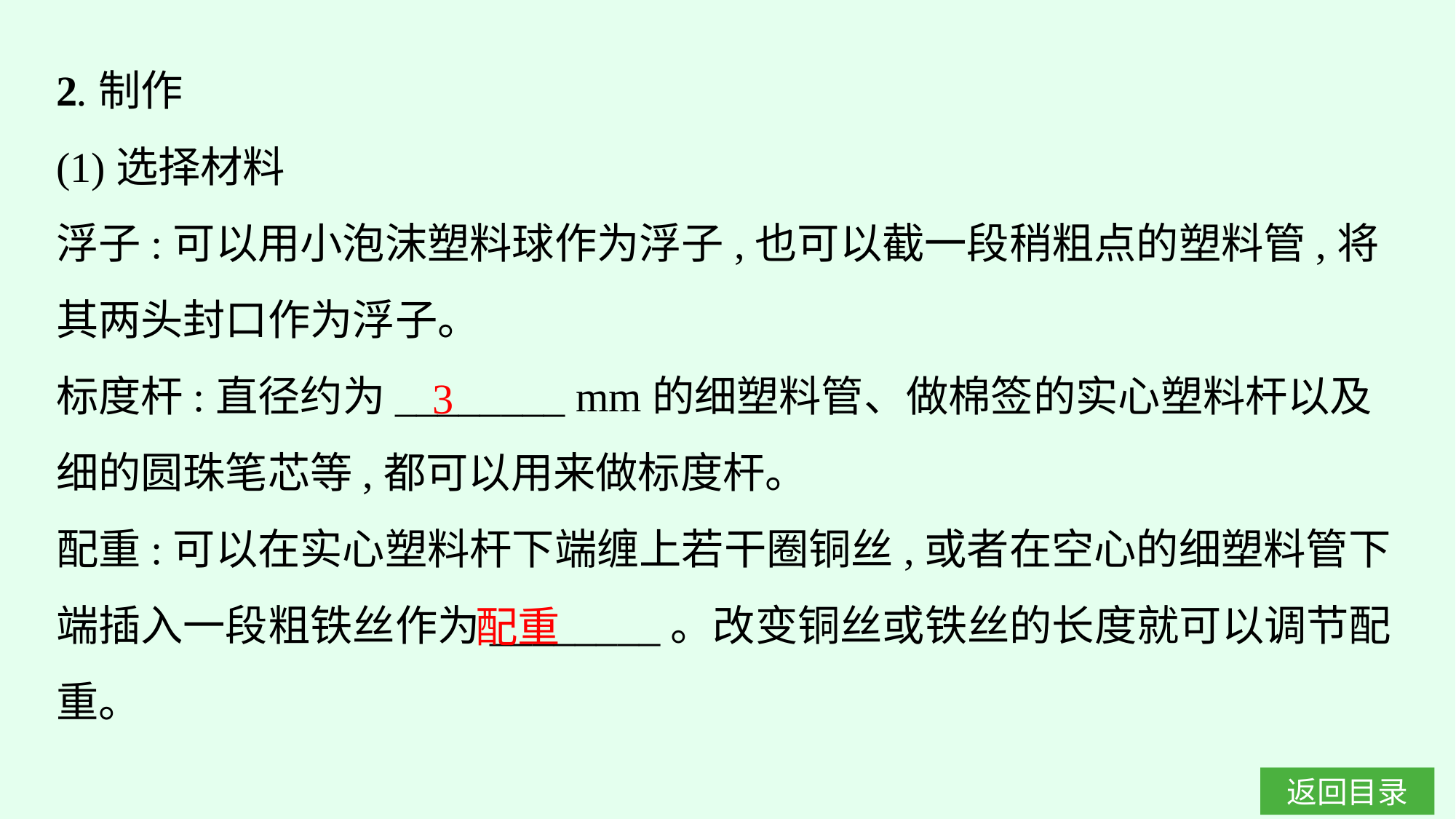

2.制作
(1)选择材料
浮子:可以用小泡沫塑料球作为浮子,也可以截一段稍粗点的塑料管,将其两头封口作为浮子。
标度杆:直径约为________ mm的细塑料管、做棉签的实心塑料杆以及细的圆珠笔芯等,都可以用来做标度杆。
配重:可以在实心塑料杆下端缠上若干圈铜丝,或者在空心的细塑料管下端插入一段粗铁丝作为________。改变铜丝或铁丝的长度就可以调节配重。
3
配重